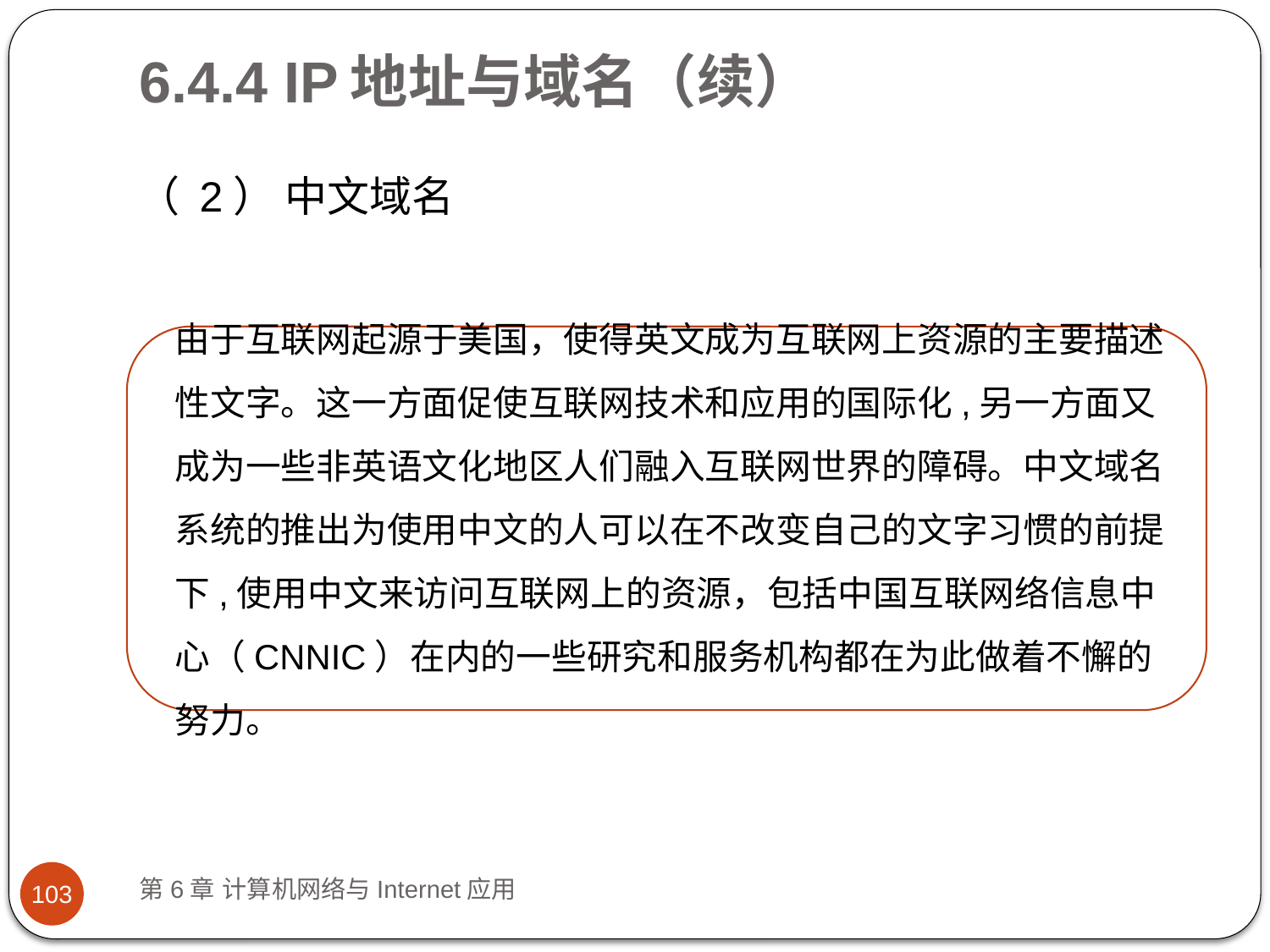

# 6.4.4 IP地址与域名（续）
（ 2） 中文域名

由于互联网起源于美国，使得英文成为互联网上资源的主要描述性文字。这一方面促使互联网技术和应用的国际化,另一方面又成为一些非英语文化地区人们融入互联网世界的障碍。中文域名系统的推出为使用中文的人可以在不改变自己的文字习惯的前提下,使用中文来访问互联网上的资源，包括中国互联网络信息中心（CNNIC）在内的一些研究和服务机构都在为此做着不懈的努力。
第6章 计算机网络与Internet应用
103